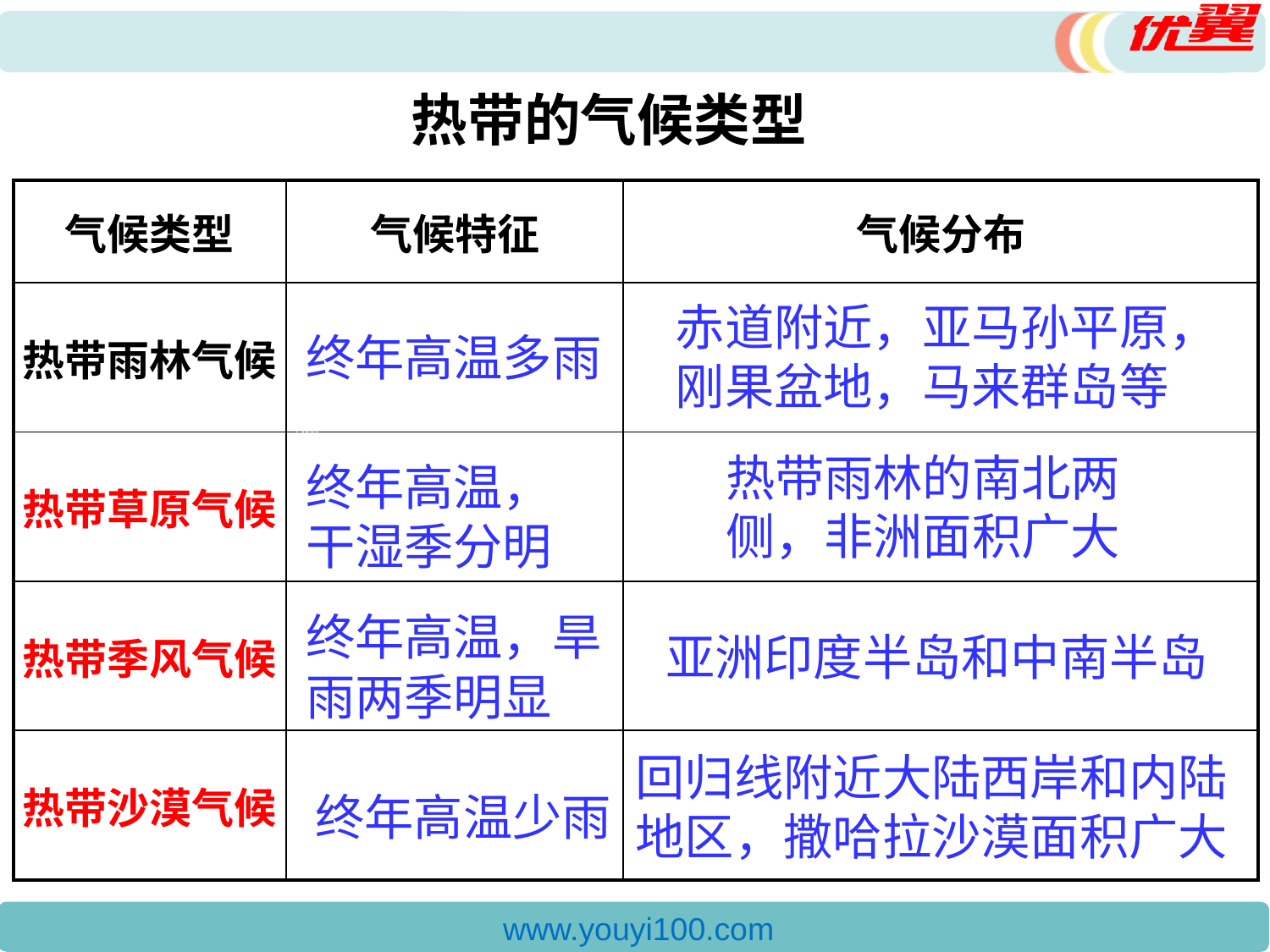

热带的气候类型
| 气候类型 | 气候特征 | 气候分布 |
| --- | --- | --- |
| 热带雨林气候 |  |  |
| 热带草原气候 |  |  |
| 热带季风气候 |  |  |
| 热带沙漠气候 |  |  |
赤道附近，亚马孙平原，刚果盆地，马来群岛等
终年高温多雨

学科网
热带雨林的南北两
侧，非洲面积广大
终年高温，干湿季分明
终年高温，旱雨两季明显
亚洲印度半岛和中南半岛
回归线附近大陆西岸和内陆地区，撒哈拉沙漠面积广大
终年高温少雨